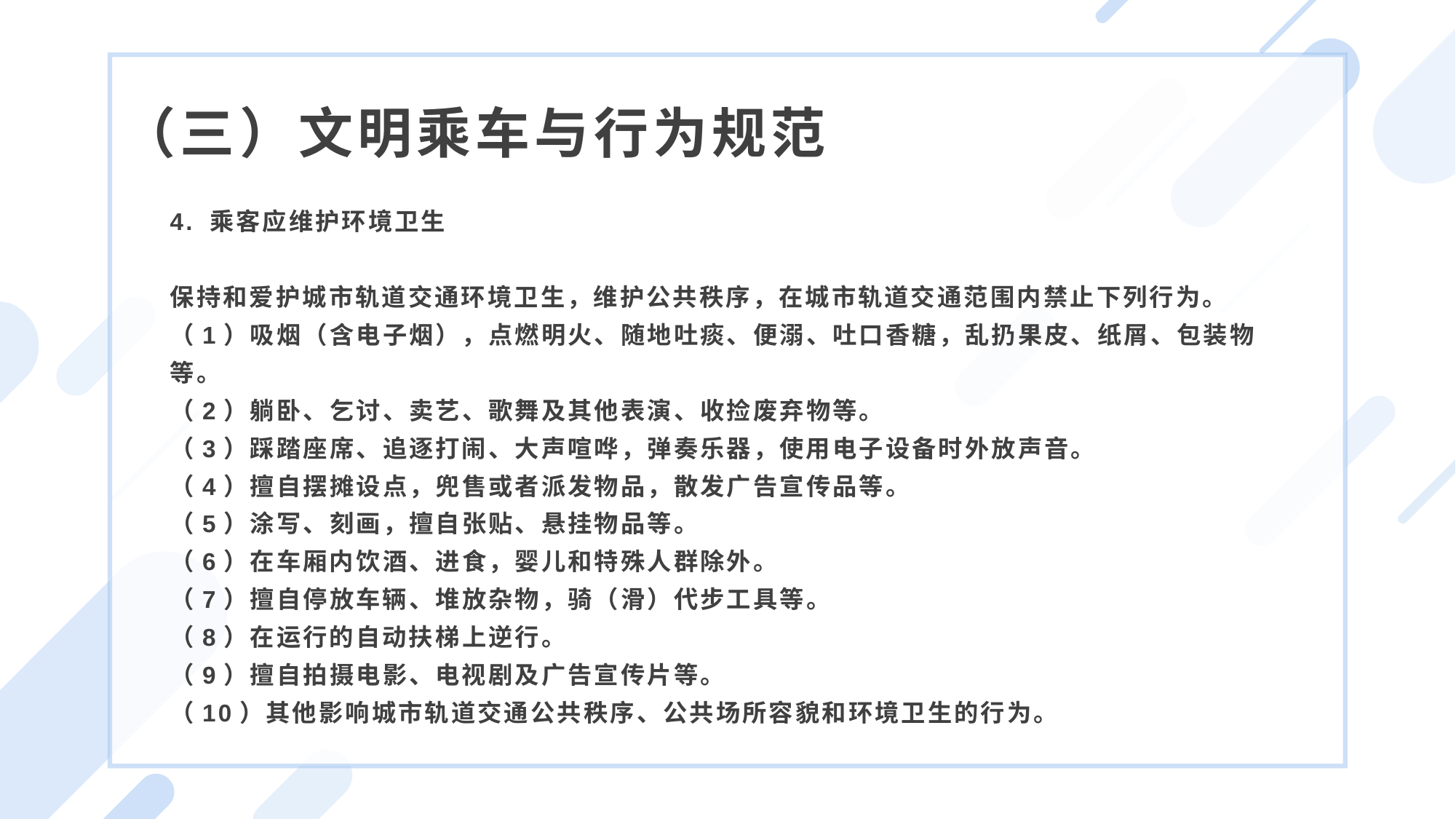

（三）文明乘车与行为规范
4. 乘客应维护环境卫生

保持和爱护城市轨道交通环境卫生，维护公共秩序，在城市轨道交通范围内禁止下列行为。
（1）吸烟（含电子烟），点燃明火、随地吐痰、便溺、吐口香糖，乱扔果皮、纸屑、包装物等。
（2）躺卧、乞讨、卖艺、歌舞及其他表演、收捡废弃物等。
（3）踩踏座席、追逐打闹、大声喧哗，弹奏乐器，使用电子设备时外放声音。
（4）擅自摆摊设点，兜售或者派发物品，散发广告宣传品等。
（5）涂写、刻画，擅自张贴、悬挂物品等。
（6）在车厢内饮酒、进食，婴儿和特殊人群除外。
（7）擅自停放车辆、堆放杂物，骑（滑）代步工具等。
（8）在运行的自动扶梯上逆行。
（9）擅自拍摄电影、电视剧及广告宣传片等。
（10）其他影响城市轨道交通公共秩序、公共场所容貌和环境卫生的行为。